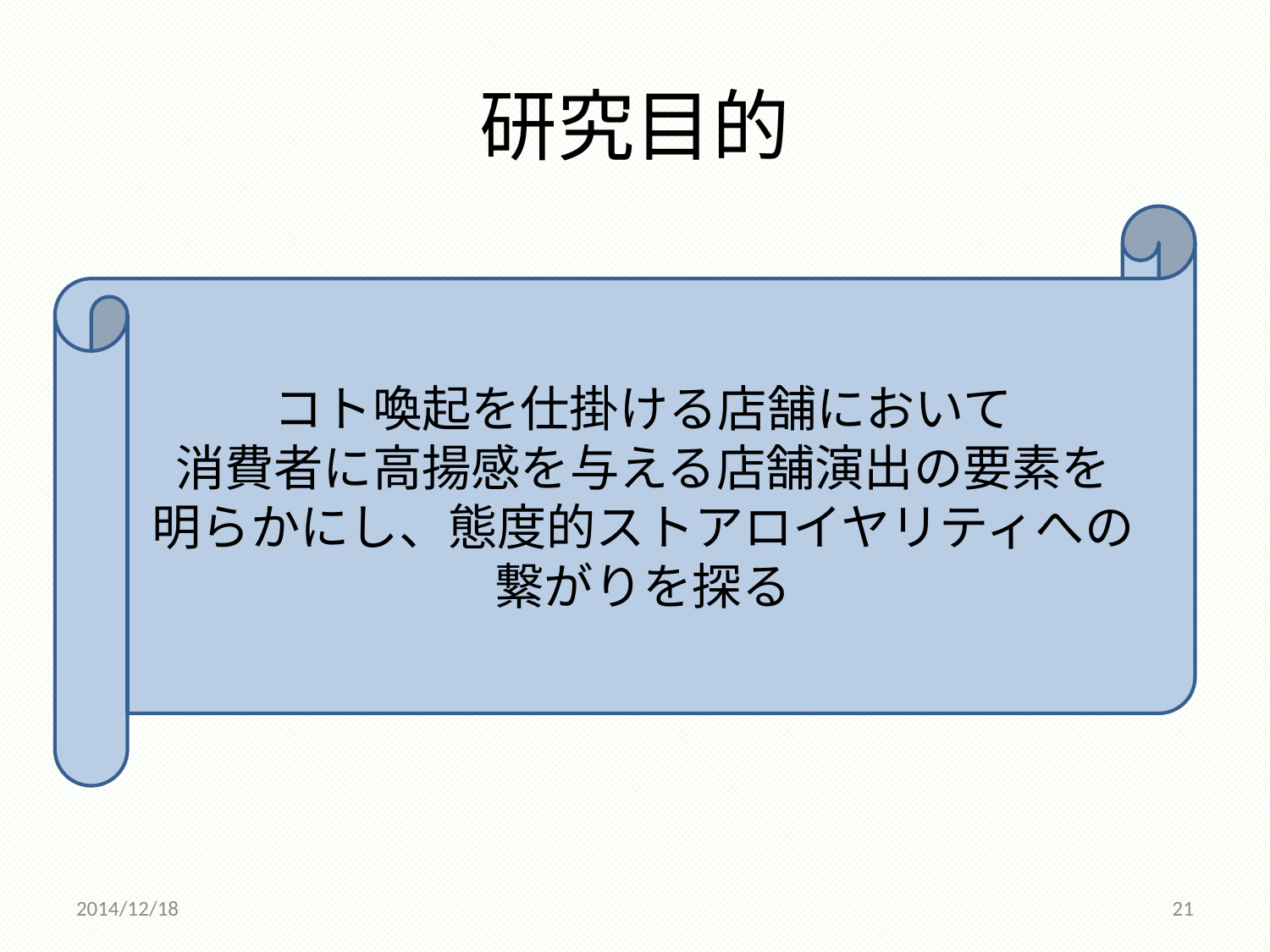

# 研究目的
コト喚起を仕掛ける店舗において
消費者に高揚感を与える店舗演出の要素を
明らかにし、態度的ストアロイヤリティへの
繋がりを探る
2014/12/18
21